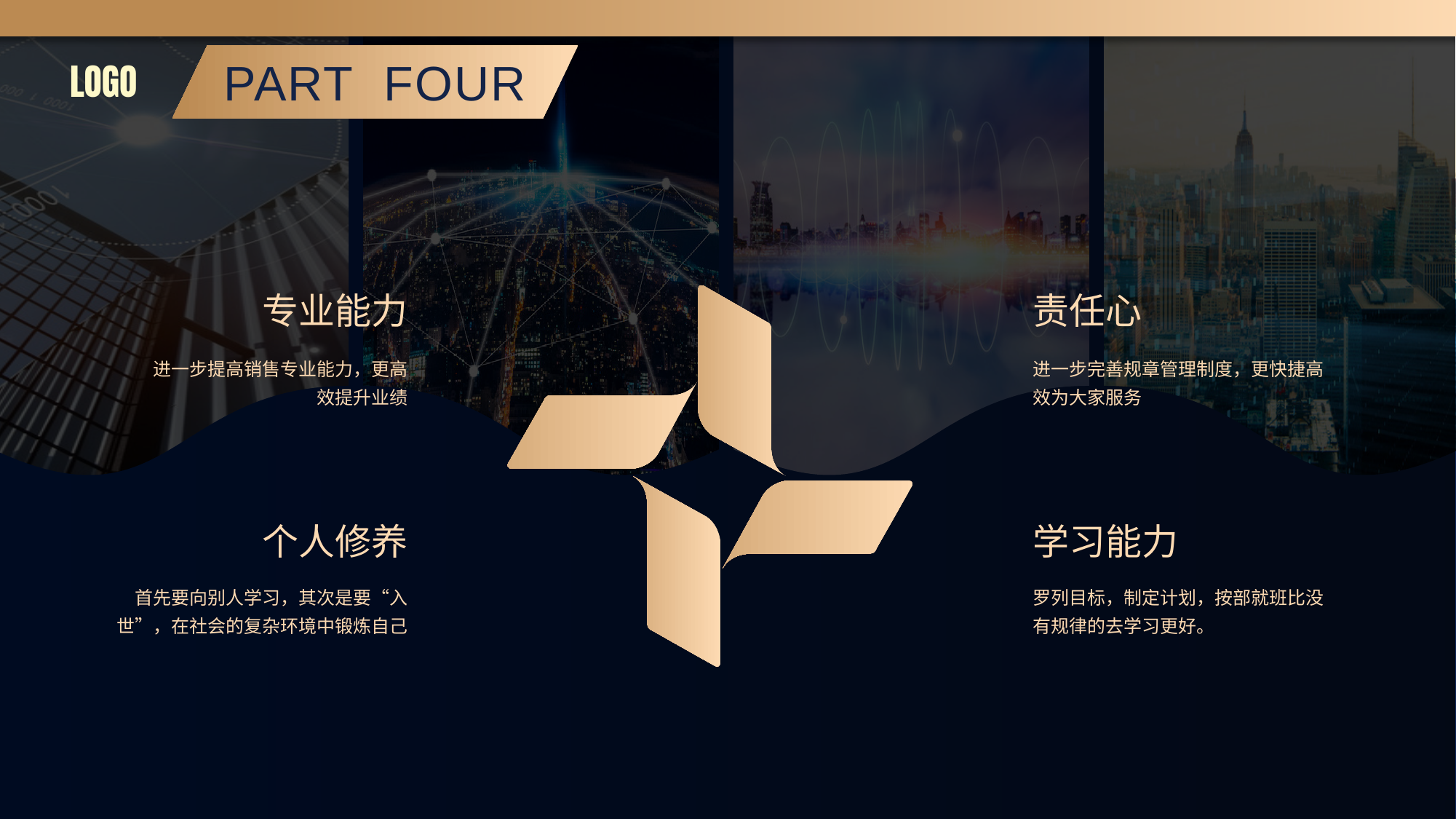

PART  FOUR
LOGO
 专业能力
责任心

进一步提高销售专业能力，更高效提升业绩
进一步完善规章管理制度，更快捷高效为大家服务

个人修养
学习能力
首先要向别人学习，其次是要“入世”，在社会的复杂环境中锻炼自己
罗列目标，制定计划，按部就班比没有规律的去学习更好。